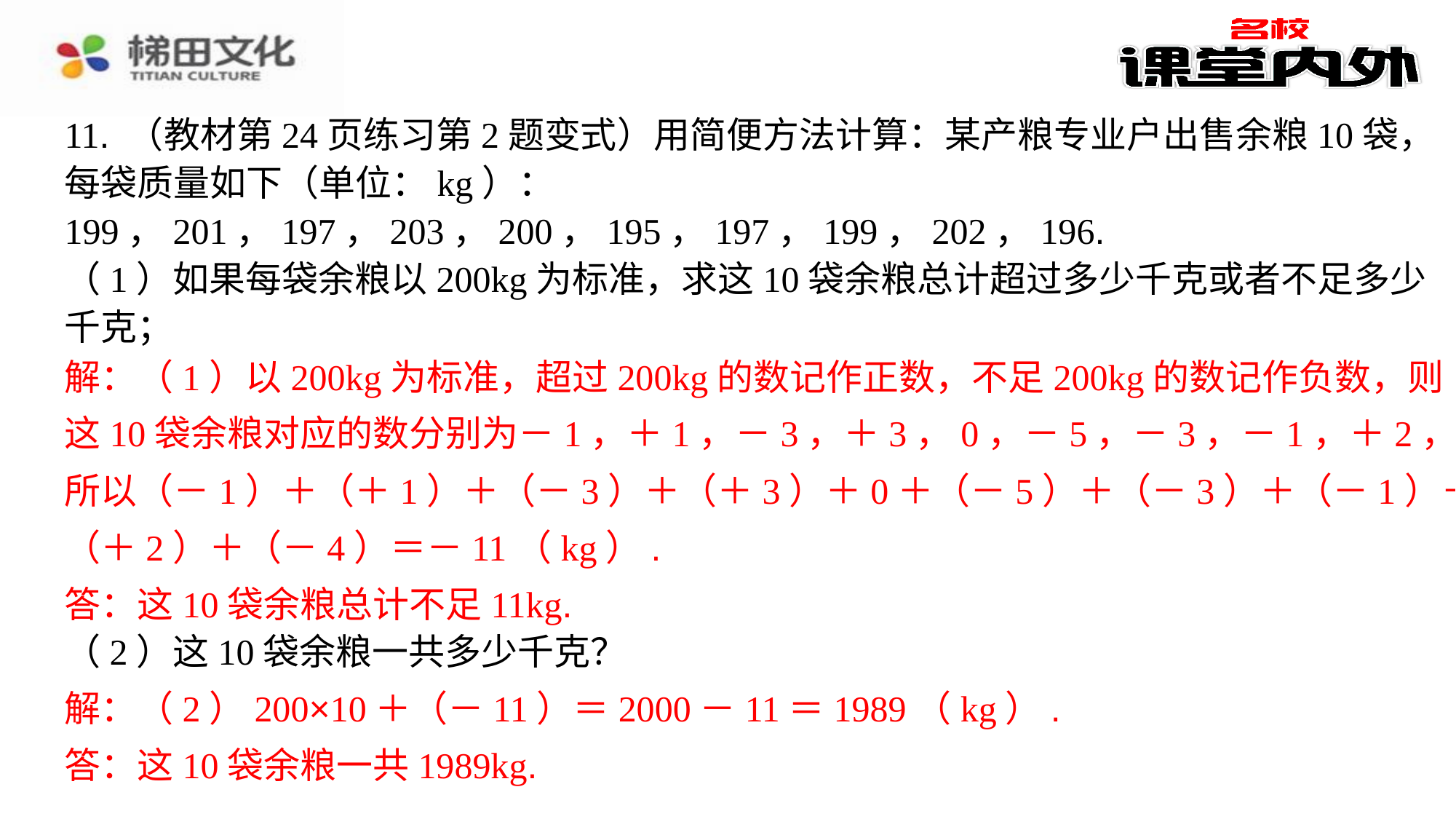

11. （教材第24页练习第2题变式）用简便方法计算：某产粮专业户出售余粮10袋，
每袋质量如下（单位：kg）：
199，201，197，203，200，195，197，199，202，196.
（1）如果每袋余粮以200kg为标准，求这10袋余粮总计超过多少千克或者不足多少
千克；
解：（1）以200kg为标准，超过200kg的数记作正数，不足200kg的数记作负数，则
这10袋余粮对应的数分别为－1，＋1，－3，＋3，0，－5，－3，－1，＋2，－4.
所以（－1）＋（＋1）＋（－3）＋（＋3）＋0＋（－5）＋（－3）＋（－1）＋
（＋2）＋（－4）＝－11（kg）.
答：这10袋余粮总计不足11kg.
解：（1）以200kg为标准，超过200kg的数记作正数，不足200kg的数记作负数，则
这10袋余粮对应的数分别为－1，＋1，－3，＋3，0，－5，－3，－1，＋2，－4.
所以（－1）＋（＋1）＋（－3）＋（＋3）＋0＋（－5）＋（－3）＋（－1）＋
（＋2）＋（－4）＝－11（kg）.
答：这10袋余粮总计不足11kg.
（2）这10袋余粮一共多少千克？
解：（2）200×10＋（－11）＝2000－11＝1989（kg）.
答：这10袋余粮一共1989kg.
解：（2）200×10＋（－11）＝2000－11＝1989（kg）.
答：这10袋余粮一共1989kg.